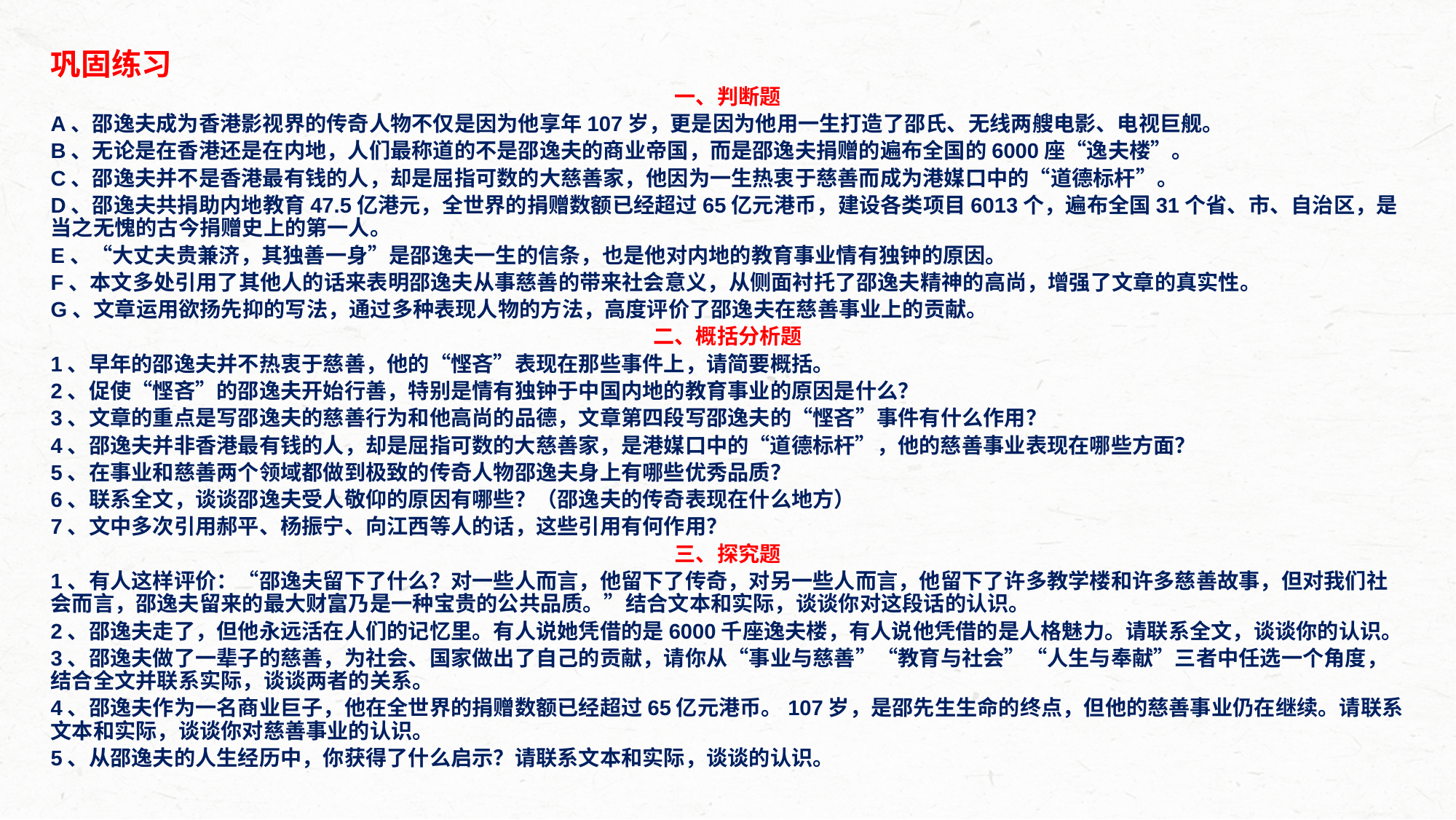

巩固练习
一、判断题
A、邵逸夫成为香港影视界的传奇人物不仅是因为他享年107岁，更是因为他用一生打造了邵氏、无线两艘电影、电视巨舰。
B、无论是在香港还是在内地，人们最称道的不是邵逸夫的商业帝国，而是邵逸夫捐赠的遍布全国的6000座“逸夫楼”。
C、邵逸夫并不是香港最有钱的人，却是屈指可数的大慈善家，他因为一生热衷于慈善而成为港媒口中的“道德标杆”。
D、邵逸夫共捐助内地教育47.5亿港元，全世界的捐赠数额已经超过65亿元港币，建设各类项目6013个，遍布全国31个省、市、自治区，是当之无愧的古今捐赠史上的第一人。
E、“大丈夫贵兼济，其独善一身”是邵逸夫一生的信条，也是他对内地的教育事业情有独钟的原因。
F、本文多处引用了其他人的话来表明邵逸夫从事慈善的带来社会意义，从侧面衬托了邵逸夫精神的高尚，增强了文章的真实性。
G、文章运用欲扬先抑的写法，通过多种表现人物的方法，高度评价了邵逸夫在慈善事业上的贡献。
二、概括分析题
1、早年的邵逸夫并不热衷于慈善，他的“悭吝”表现在那些事件上，请简要概括。
2、促使“悭吝”的邵逸夫开始行善，特别是情有独钟于中国内地的教育事业的原因是什么？
3、文章的重点是写邵逸夫的慈善行为和他高尚的品德，文章第四段写邵逸夫的“悭吝”事件有什么作用？
4、邵逸夫并非香港最有钱的人，却是屈指可数的大慈善家，是港媒口中的“道德标杆”，他的慈善事业表现在哪些方面？
5、在事业和慈善两个领域都做到极致的传奇人物邵逸夫身上有哪些优秀品质？
6、联系全文，谈谈邵逸夫受人敬仰的原因有哪些？（邵逸夫的传奇表现在什么地方）
7、文中多次引用郝平、杨振宁、向江西等人的话，这些引用有何作用？
三、探究题
1、有人这样评价：“邵逸夫留下了什么？对一些人而言，他留下了传奇，对另一些人而言，他留下了许多教学楼和许多慈善故事，但对我们社会而言，邵逸夫留来的最大财富乃是一种宝贵的公共品质。”结合文本和实际，谈谈你对这段话的认识。
2、邵逸夫走了，但他永远活在人们的记忆里。有人说她凭借的是6000千座逸夫楼，有人说他凭借的是人格魅力。请联系全文，谈谈你的认识。
3、邵逸夫做了一辈子的慈善，为社会、国家做出了自己的贡献，请你从“事业与慈善”“教育与社会”“人生与奉献”三者中任选一个角度，结合全文并联系实际，谈谈两者的关系。
4、邵逸夫作为一名商业巨子，他在全世界的捐赠数额已经超过65亿元港币。107岁，是邵先生生命的终点，但他的慈善事业仍在继续。请联系文本和实际，谈谈你对慈善事业的认识。
5、从邵逸夫的人生经历中，你获得了什么启示？请联系文本和实际，谈谈的认识。